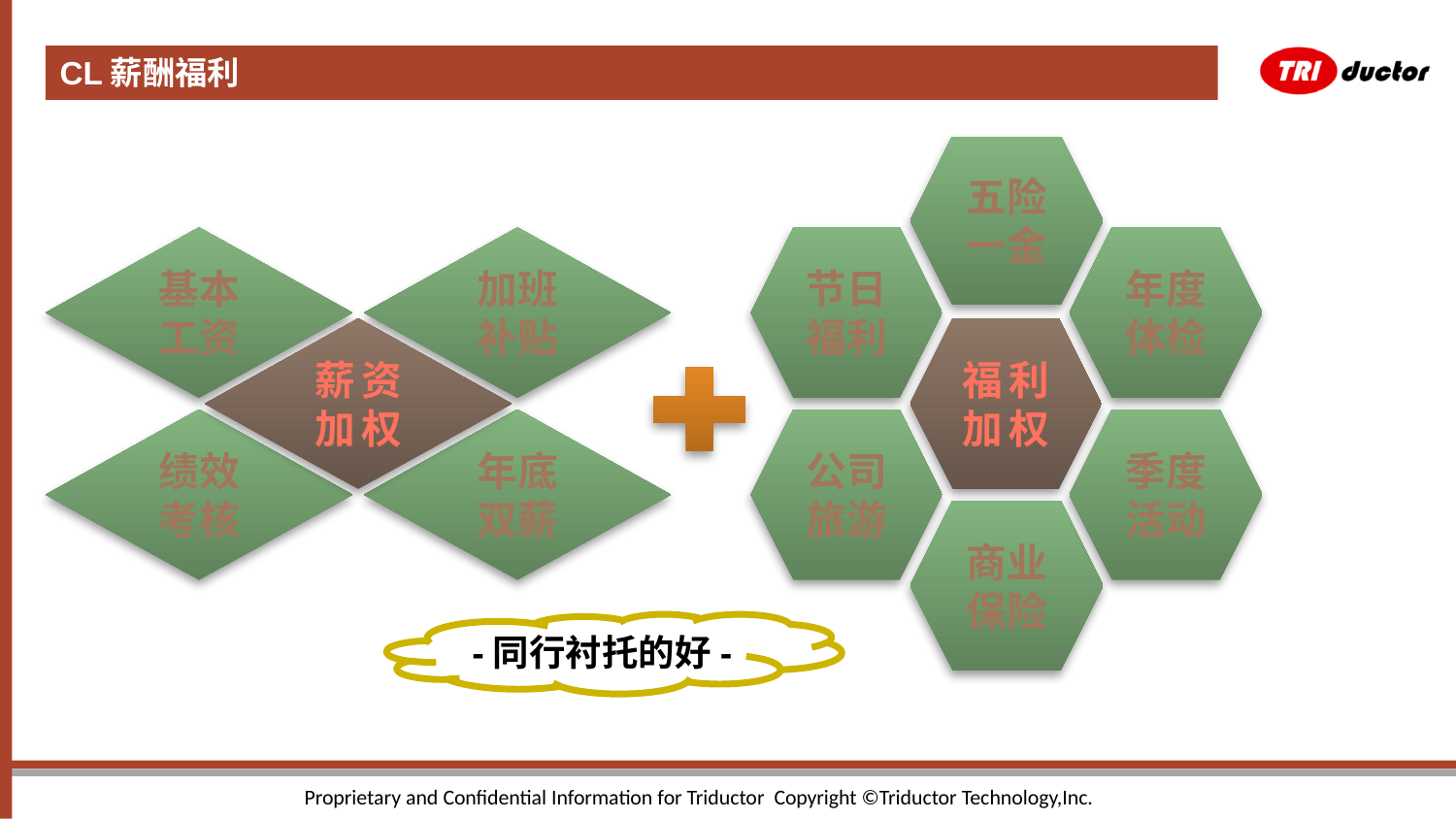

CL薪酬福利
#
五险一金
基本
工资
加班
补贴
节日福利
年度体检
薪资
加权
福利
加权

绩效
考核
年底
双薪
公司旅游
季度活动
商业
保险
-同行衬托的好-
Proprietary and Confidential Information for Triductor  Copyright ©Triductor Technology,Inc.